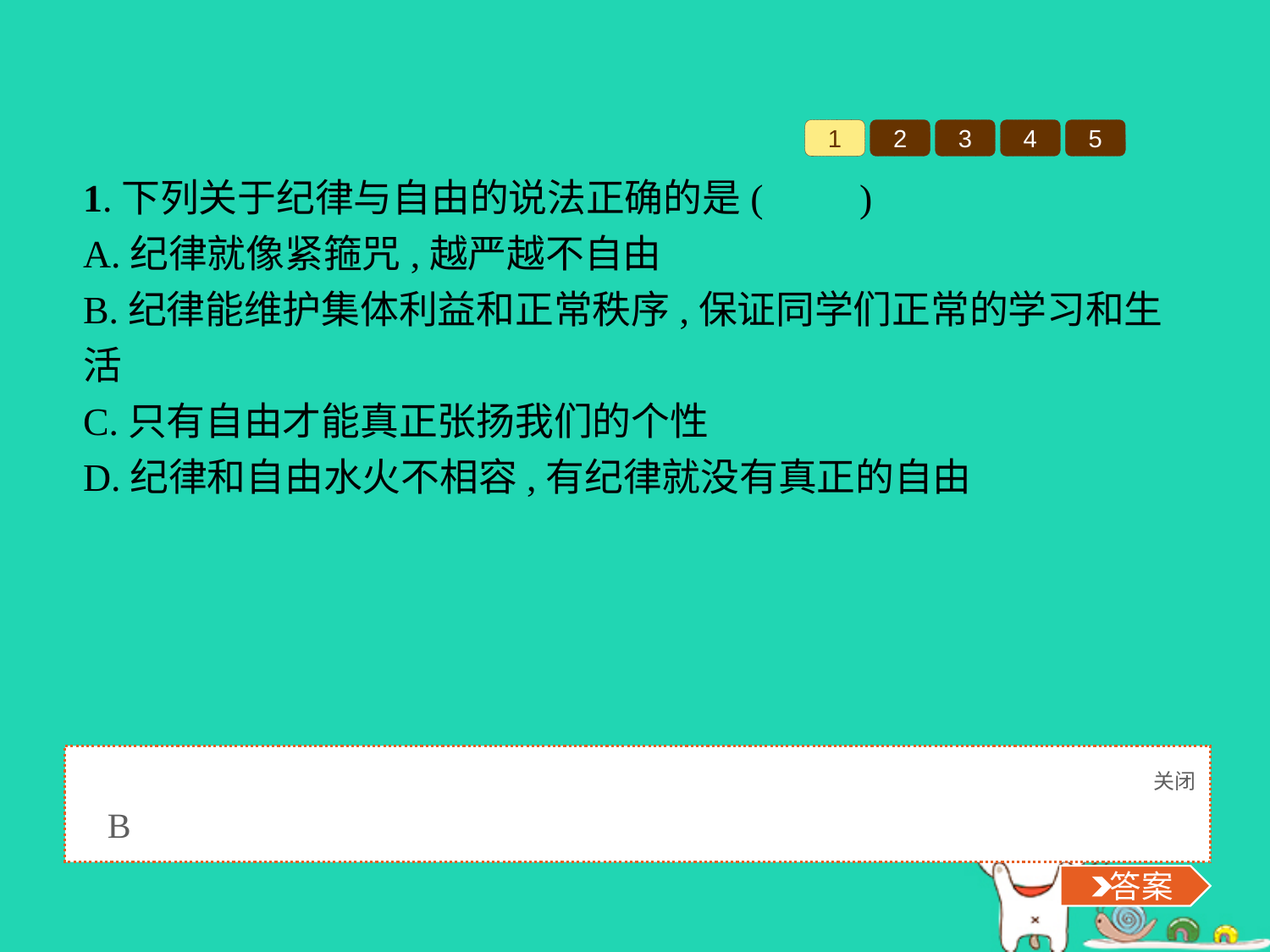

1
2
3
4
5
1.下列关于纪律与自由的说法正确的是(　　)
A.纪律就像紧箍咒,越严越不自由
B.纪律能维护集体利益和正常秩序,保证同学们正常的学习和生活
C.只有自由才能真正张扬我们的个性
D.纪律和自由水火不相容,有纪律就没有真正的自由

关闭
  答案

B
  答案